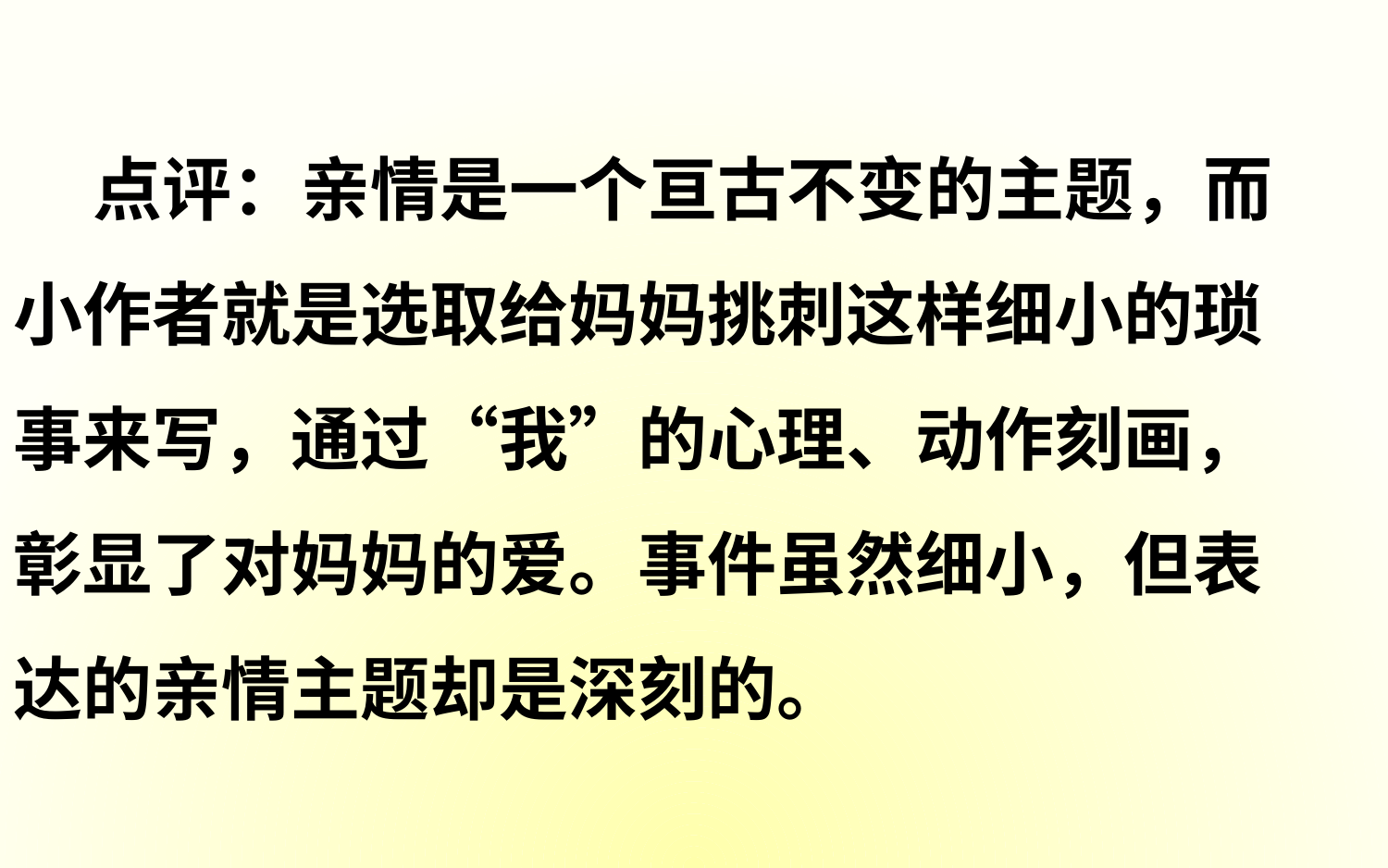

点评：亲情是一个亘古不变的主题，而小作者就是选取给妈妈挑刺这样细小的琐事来写，通过“我”的心理、动作刻画，彰显了对妈妈的爱。事件虽然细小，但表达的亲情主题却是深刻的。